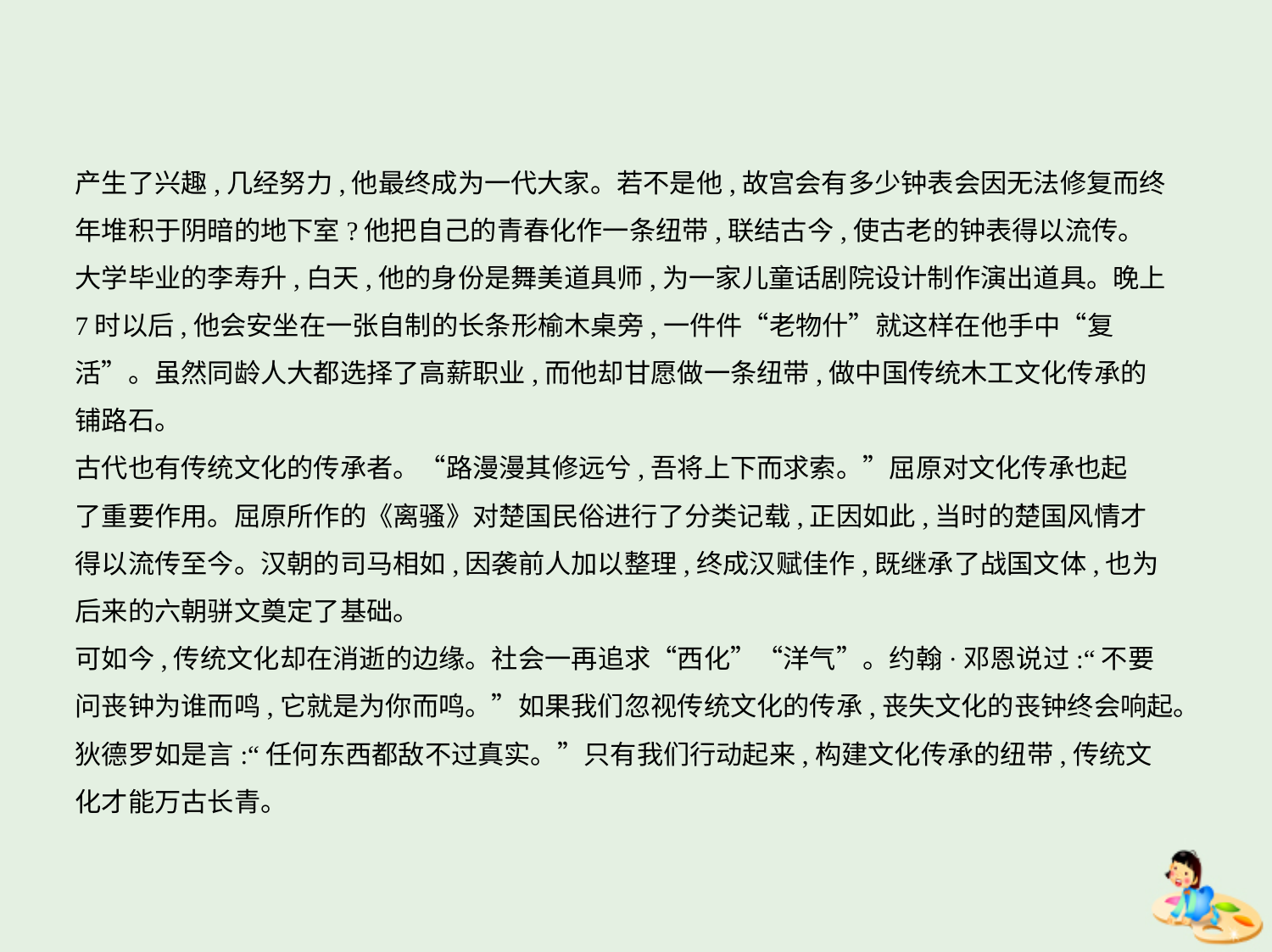

产生了兴趣,几经努力,他最终成为一代大家。若不是他,故宫会有多少钟表会因无法修复而终
年堆积于阴暗的地下室?他把自己的青春化作一条纽带,联结古今,使古老的钟表得以流传。
大学毕业的李寿升,白天,他的身份是舞美道具师,为一家儿童话剧院设计制作演出道具。晚上
7时以后,他会安坐在一张自制的长条形榆木桌旁,一件件“老物什”就这样在他手中“复
活”。虽然同龄人大都选择了高薪职业,而他却甘愿做一条纽带,做中国传统木工文化传承的
铺路石。
古代也有传统文化的传承者。“路漫漫其修远兮,吾将上下而求索。”屈原对文化传承也起
了重要作用。屈原所作的《离骚》对楚国民俗进行了分类记载,正因如此,当时的楚国风情才
得以流传至今。汉朝的司马相如,因袭前人加以整理,终成汉赋佳作,既继承了战国文体,也为
后来的六朝骈文奠定了基础。
可如今,传统文化却在消逝的边缘。社会一再追求“西化”“洋气”。约翰·邓恩说过:“不要
问丧钟为谁而鸣,它就是为你而鸣。”如果我们忽视传统文化的传承,丧失文化的丧钟终会响起。
狄德罗如是言:“任何东西都敌不过真实。”只有我们行动起来,构建文化传承的纽带,传统文
化才能万古长青。